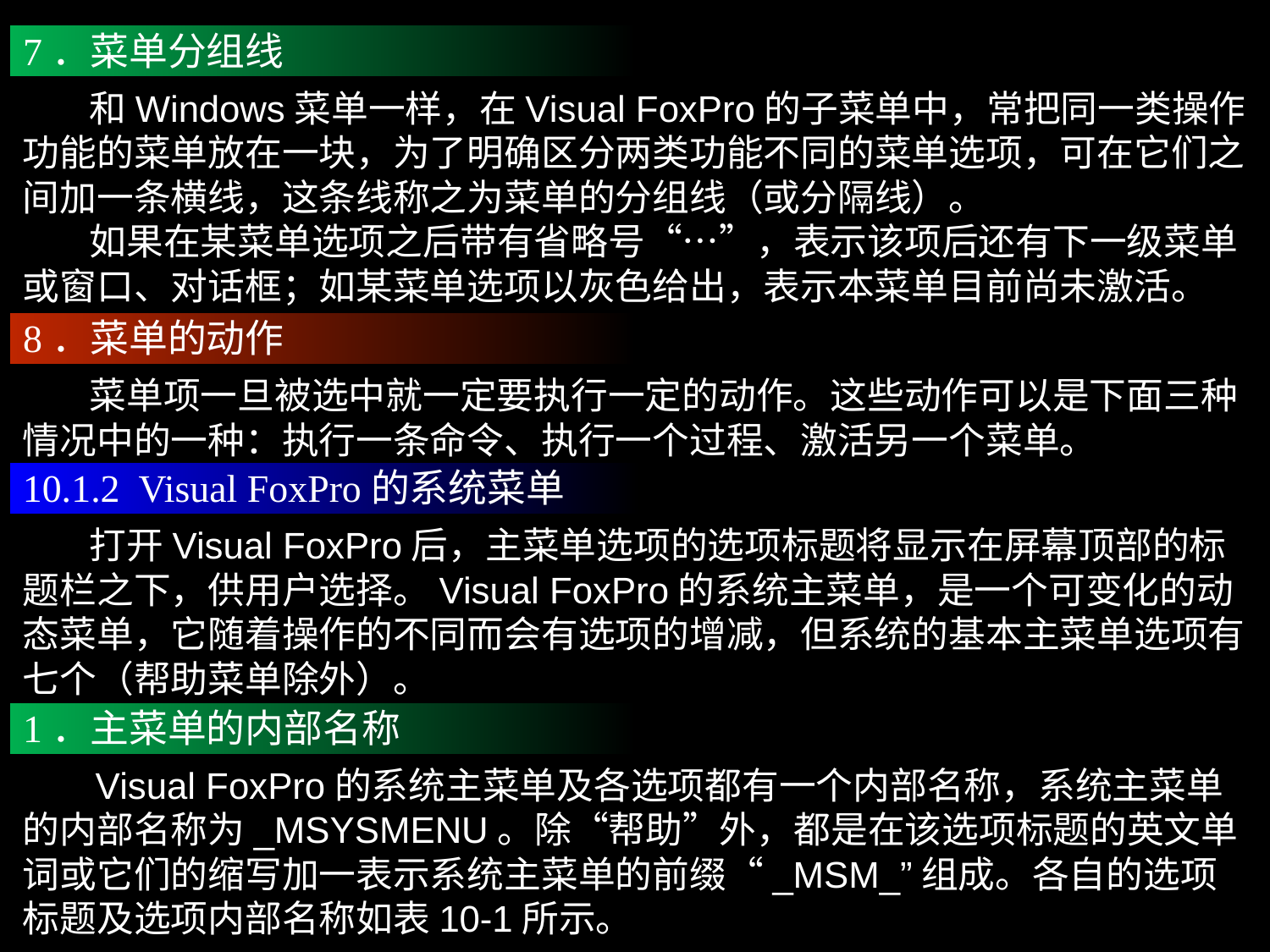

7．菜单分组线
       和Windows菜单一样，在Visual FoxPro的子菜单中，常把同一类操作功能的菜单放在一块，为了明确区分两类功能不同的菜单选项，可在它们之间加一条横线，这条线称之为菜单的分组线（或分隔线）。
       如果在某菜单选项之后带有省略号“…”，表示该项后还有下一级菜单或窗口、对话框；如某菜单选项以灰色给出，表示本菜单目前尚未激活。
8．菜单的动作
       菜单项一旦被选中就一定要执行一定的动作。这些动作可以是下面三种情况中的一种：执行一条命令、执行一个过程、激活另一个菜单。
10.1.2  Visual FoxPro的系统菜单
       打开Visual FoxPro后，主菜单选项的选项标题将显示在屏幕顶部的标题栏之下，供用户选择。Visual FoxPro的系统主菜单，是一个可变化的动态菜单，它随着操作的不同而会有选项的增减，但系统的基本主菜单选项有七个（帮助菜单除外）。
1．主菜单的内部名称
       Visual FoxPro的系统主菜单及各选项都有一个内部名称，系统主菜单的内部名称为_MSYSMENU。除“帮助”外，都是在该选项标题的英文单词或它们的缩写加一表示系统主菜单的前缀“_MSM_”组成。各自的选项标题及选项内部名称如表10-1所示。